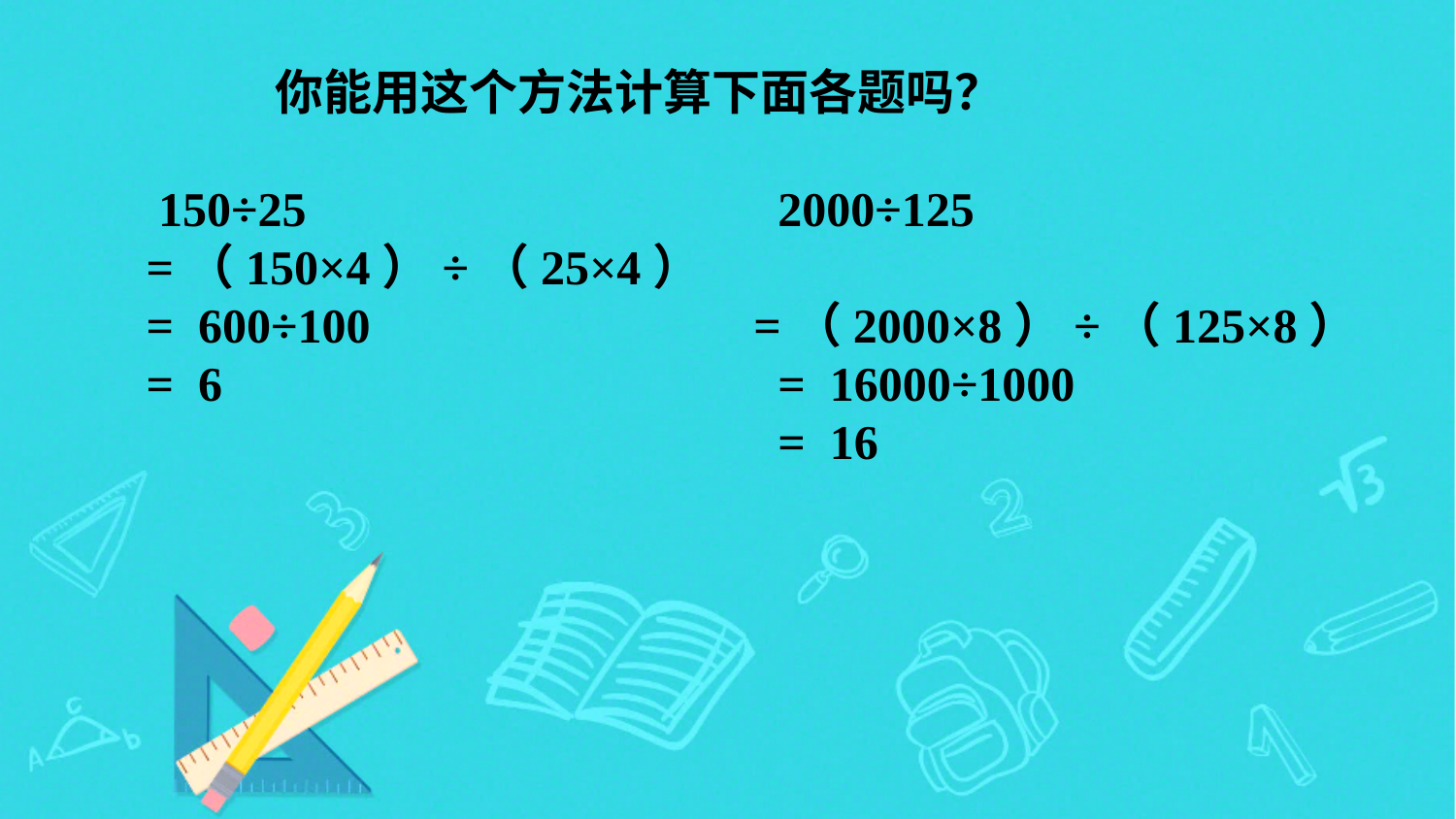

你能用这个方法计算下面各题吗？
 150÷25
=（150×4）÷（25×4）
=  600÷100
=  6
  2000÷125
  =（2000×8）÷（125×8）
  =  16000÷1000
  =  16